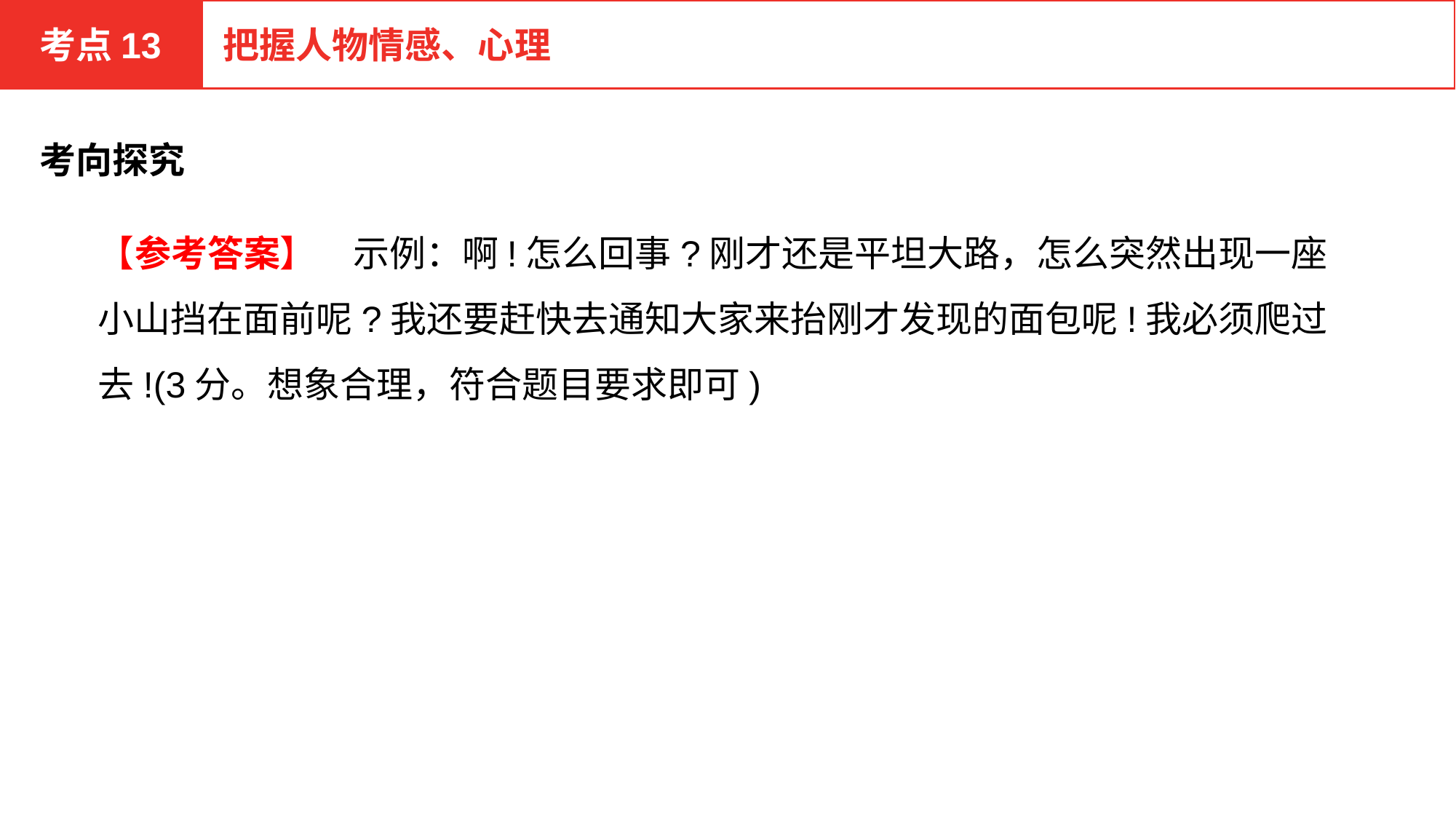

考点13
把握人物情感、心理
考向探究

【参考答案】　示例：啊!怎么回事?刚才还是平坦大路，怎么突然出现一座小山挡在面前呢?我还要赶快去通知大家来抬刚才发现的面包呢!我必须爬过去!(3分。想象合理，符合题目要求即可)